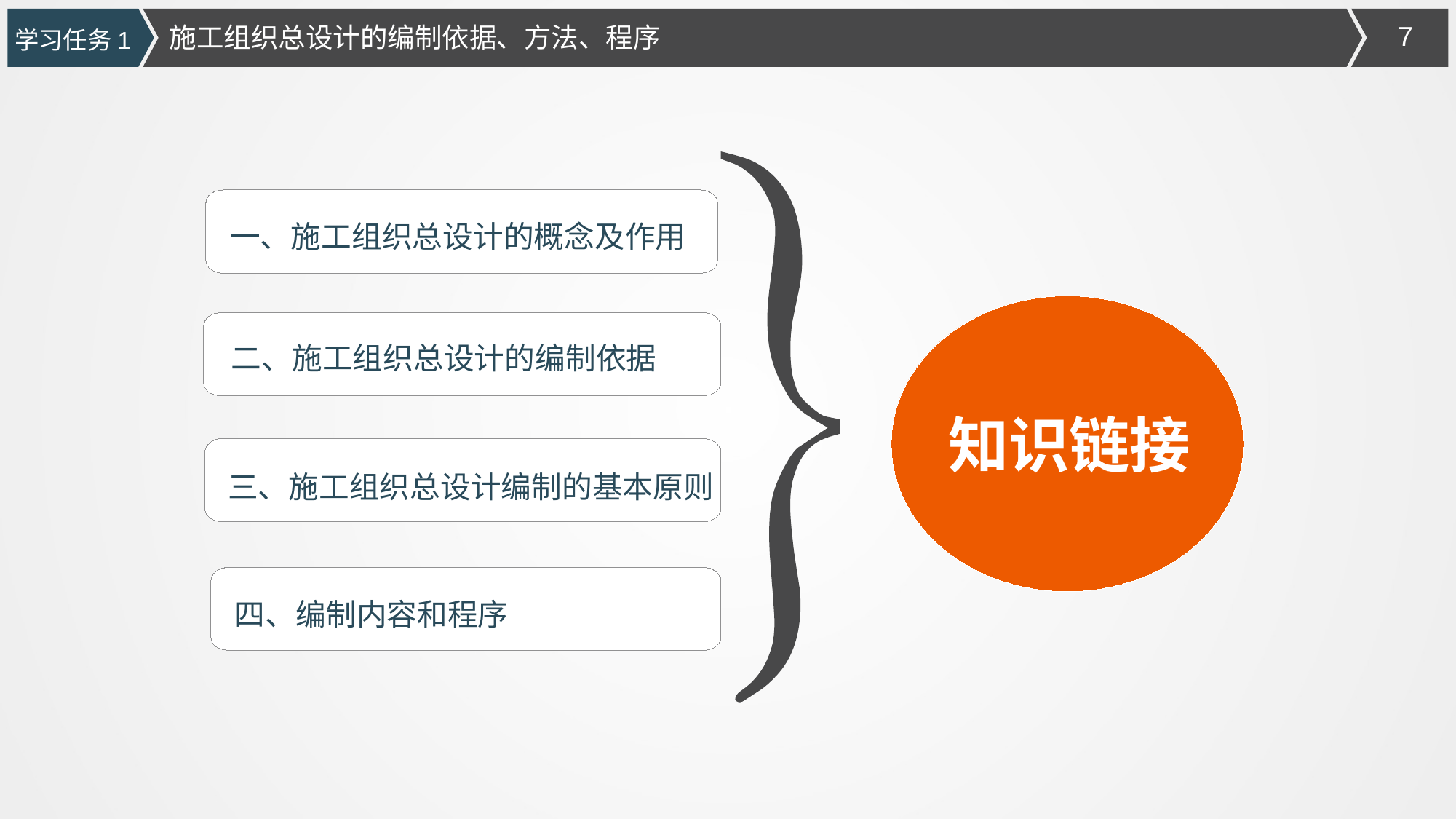

施工组织总设计的编制依据、方法、程序
学习任务1

一、施工组织总设计的概念及作用

知识链接

二、施工组织总设计的编制依据

三、施工组织总设计编制的基本原则

四、编制内容和程序